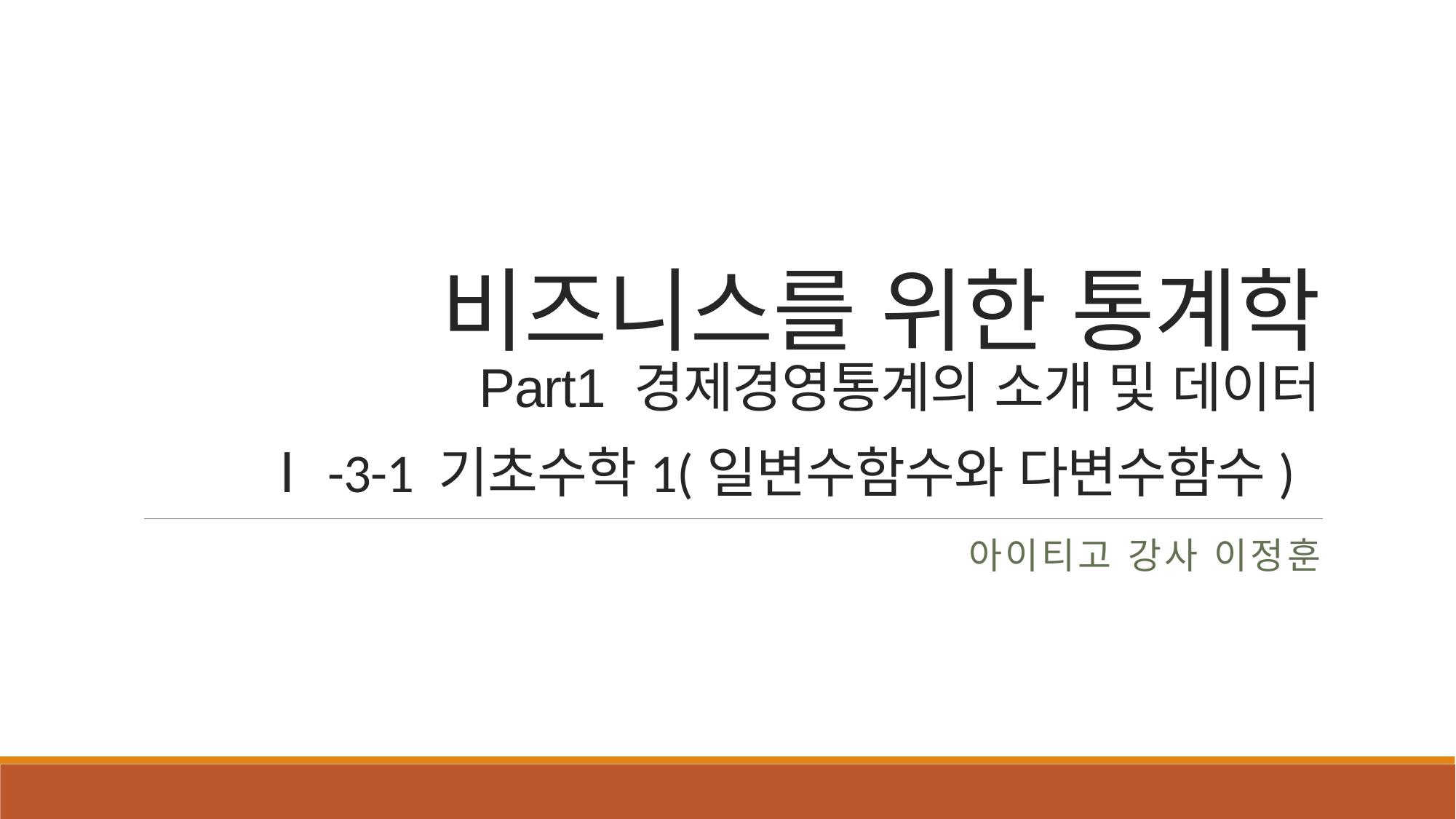

# 비즈니스를 위한 통계학 Part1 경제경영통계의 소개 및 데이터 Ⅰ-3-1 기초수학1(일변수함수와 다변수함수)
아이티고 강사 이정훈